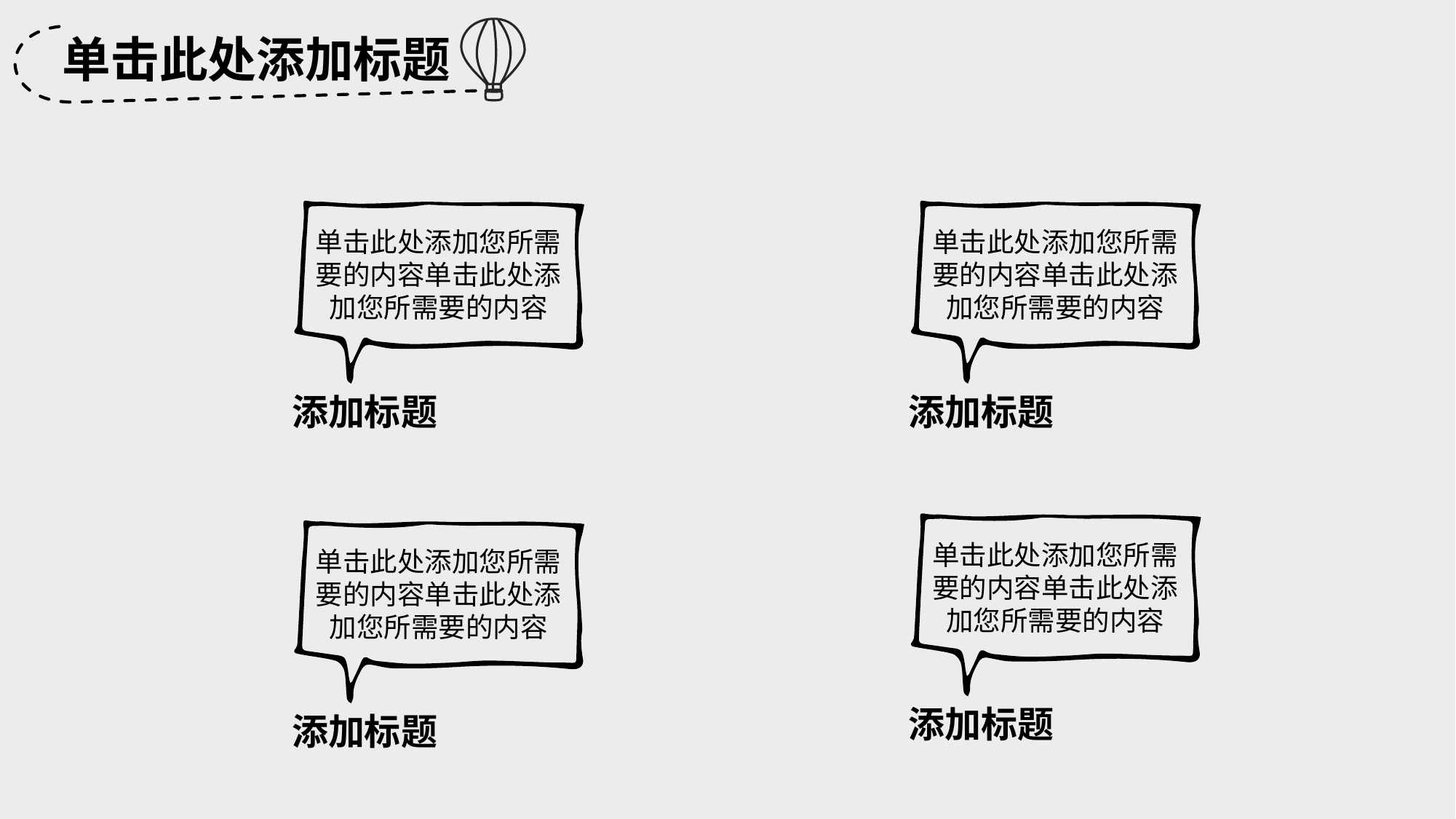

单击此处添加标题

单击此处添加您所需要的内容单击此处添加您所需要的内容
添加标题

单击此处添加您所需要的内容单击此处添加您所需要的内容
添加标题

单击此处添加您所需要的内容单击此处添加您所需要的内容
添加标题

单击此处添加您所需要的内容单击此处添加您所需要的内容
添加标题